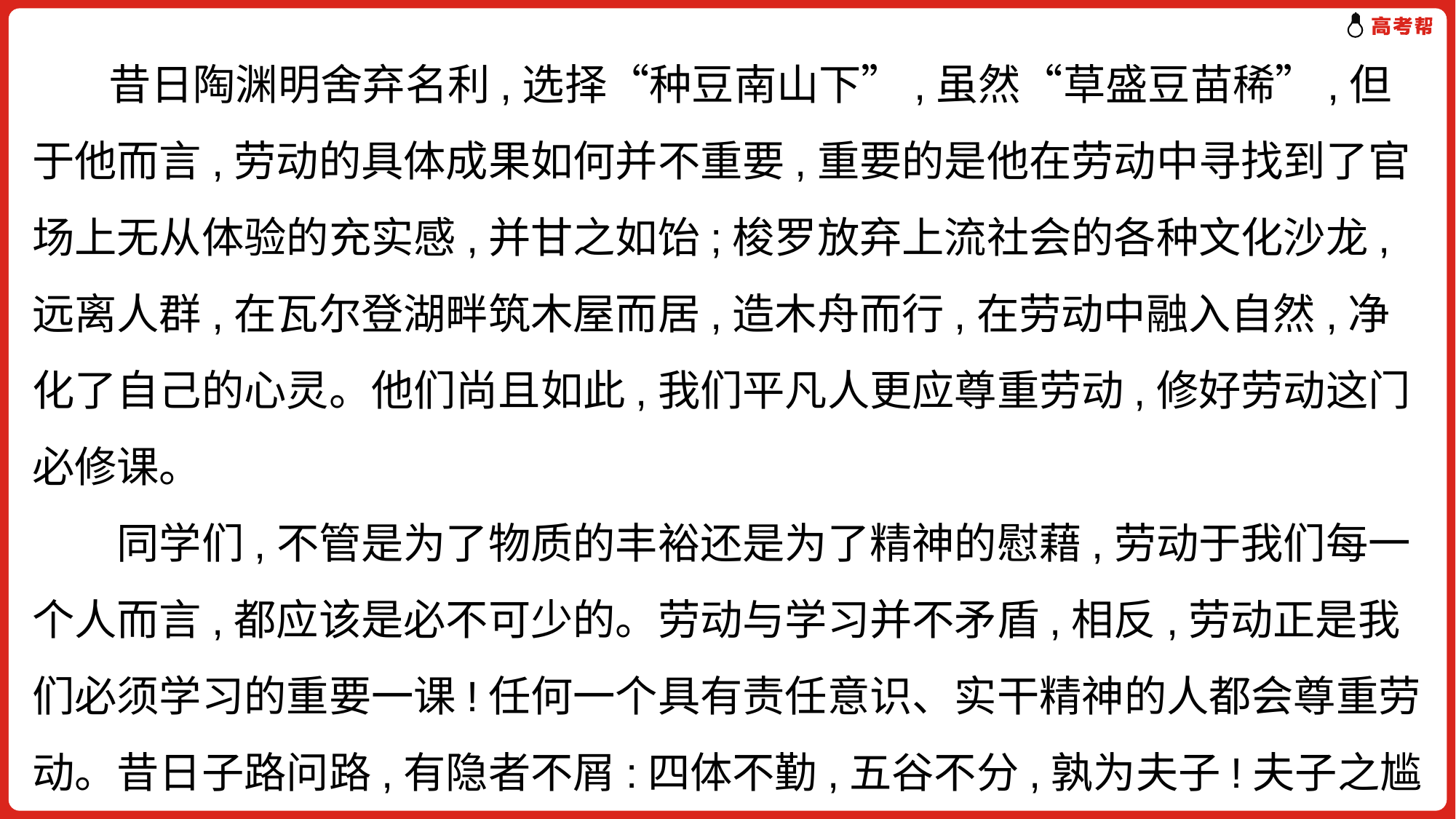

昔日陶渊明舍弃名利,选择“种豆南山下”,虽然“草盛豆苗稀”,但于他而言,劳动的具体成果如何并不重要,重要的是他在劳动中寻找到了官场上无从体验的充实感,并甘之如饴;梭罗放弃上流社会的各种文化沙龙,远离人群,在瓦尔登湖畔筑木屋而居,造木舟而行,在劳动中融入自然,净化了自己的心灵。他们尚且如此,我们平凡人更应尊重劳动,修好劳动这门必修课。
　　同学们,不管是为了物质的丰裕还是为了精神的慰藉,劳动于我们每一个人而言,都应该是必不可少的。劳动与学习并不矛盾,相反,劳动正是我们必须学习的重要一课!任何一个具有责任意识、实干精神的人都会尊重劳动。昔日子路问路,有隐者不屑:四体不勤,五谷不分,孰为夫子!夫子之尴尬,也正是我们的尴尬。